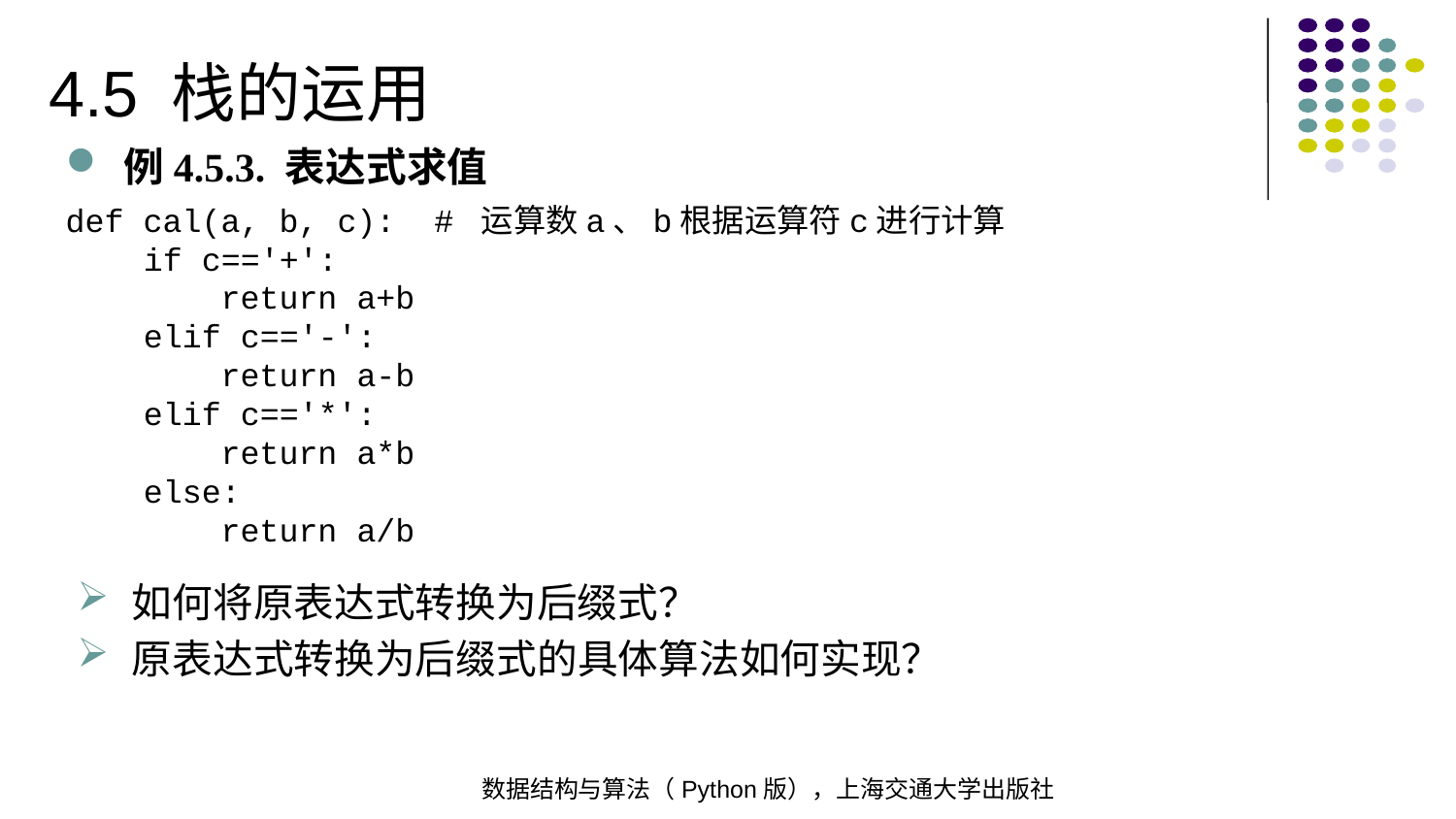

4.5 栈的运用
例4.5.3. 表达式求值
def cal(a, b, c):  # 运算数a、b根据运算符c进行计算
    if c=='+':
        return a+b
    elif c=='-':
        return a-b
    elif c=='*':
        return a*b
    else:
        return a/b
如何将原表达式转换为后缀式？
原表达式转换为后缀式的具体算法如何实现？